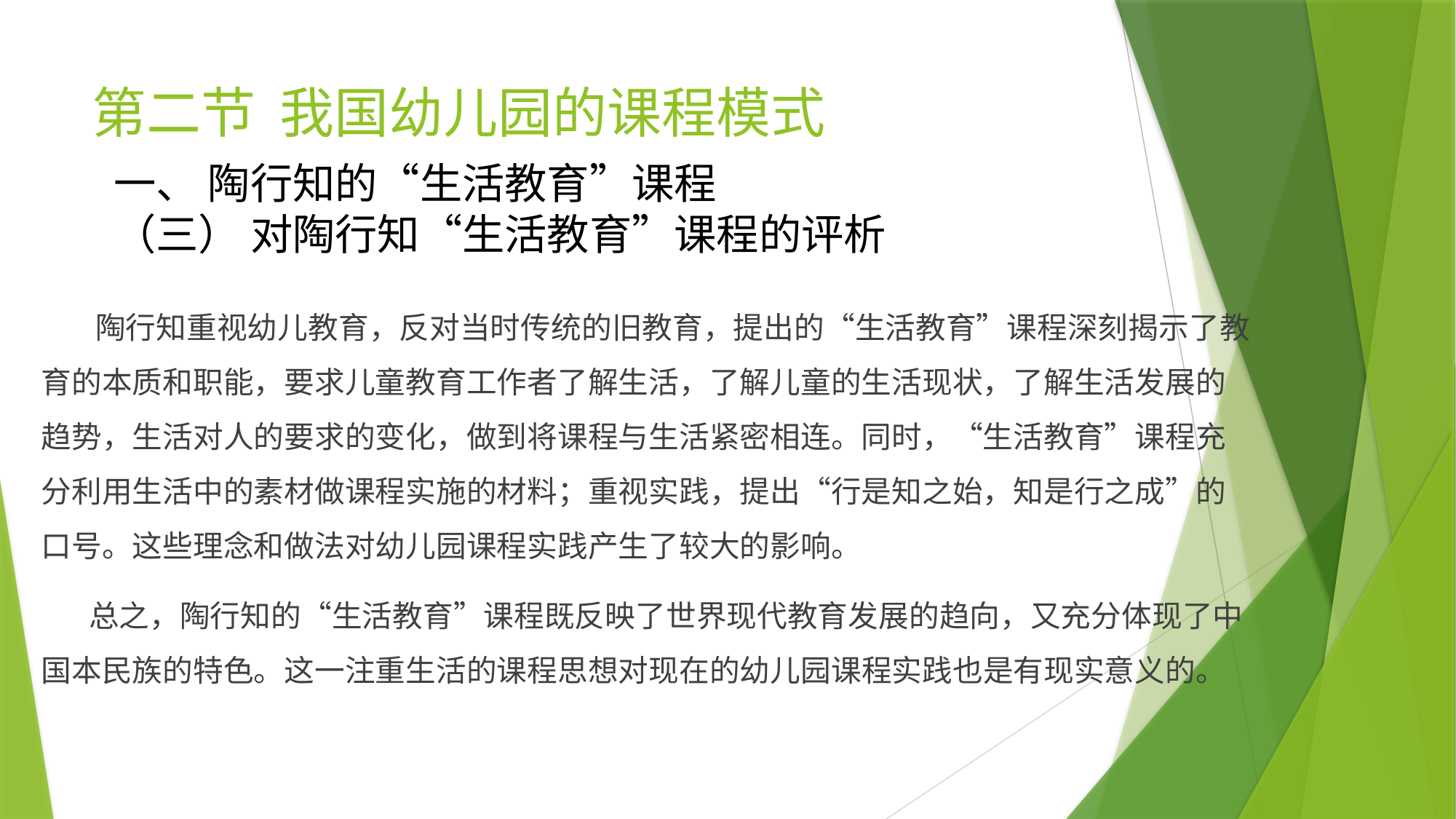

# 第二节  我国幼儿园的课程模式
一、 陶行知的“生活教育”课程
（三） 对陶行知“生活教育”课程的评析
       陶行知重视幼儿教育，反对当时传统的旧教育，提出的“生活教育”课程深刻揭示了教育的本质和职能，要求儿童教育工作者了解生活，了解儿童的生活现状，了解生活发展的趋势，生活对人的要求的变化，做到将课程与生活紧密相连。同时，“生活教育”课程充分利用生活中的素材做课程实施的材料；重视实践，提出“行是知之始，知是行之成”的口号。这些理念和做法对幼儿园课程实践产生了较大的影响。
      总之，陶行知的“生活教育”课程既反映了世界现代教育发展的趋向，又充分体现了中国本民族的特色。这一注重生活的课程思想对现在的幼儿园课程实践也是有现实意义的。